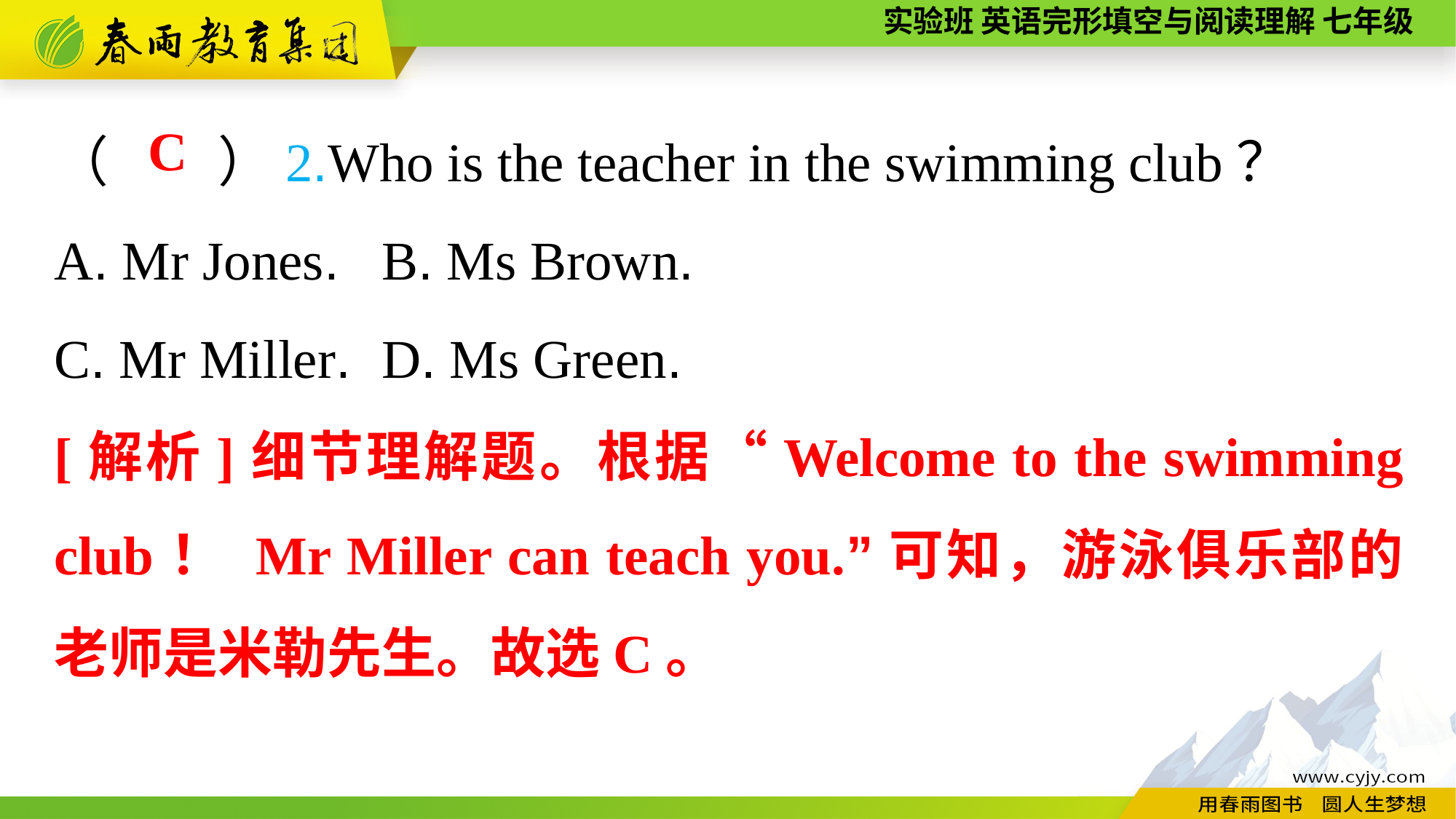

（　　）2.Who is the teacher in the swimming club？
A. Mr Jones.	B. Ms Brown.
C. Mr Miller.	D. Ms Green.
C
[解析]细节理解题。根据“Welcome to the swimming club！ Mr Miller can teach you.”可知，游泳俱乐部的老师是米勒先生。故选C。